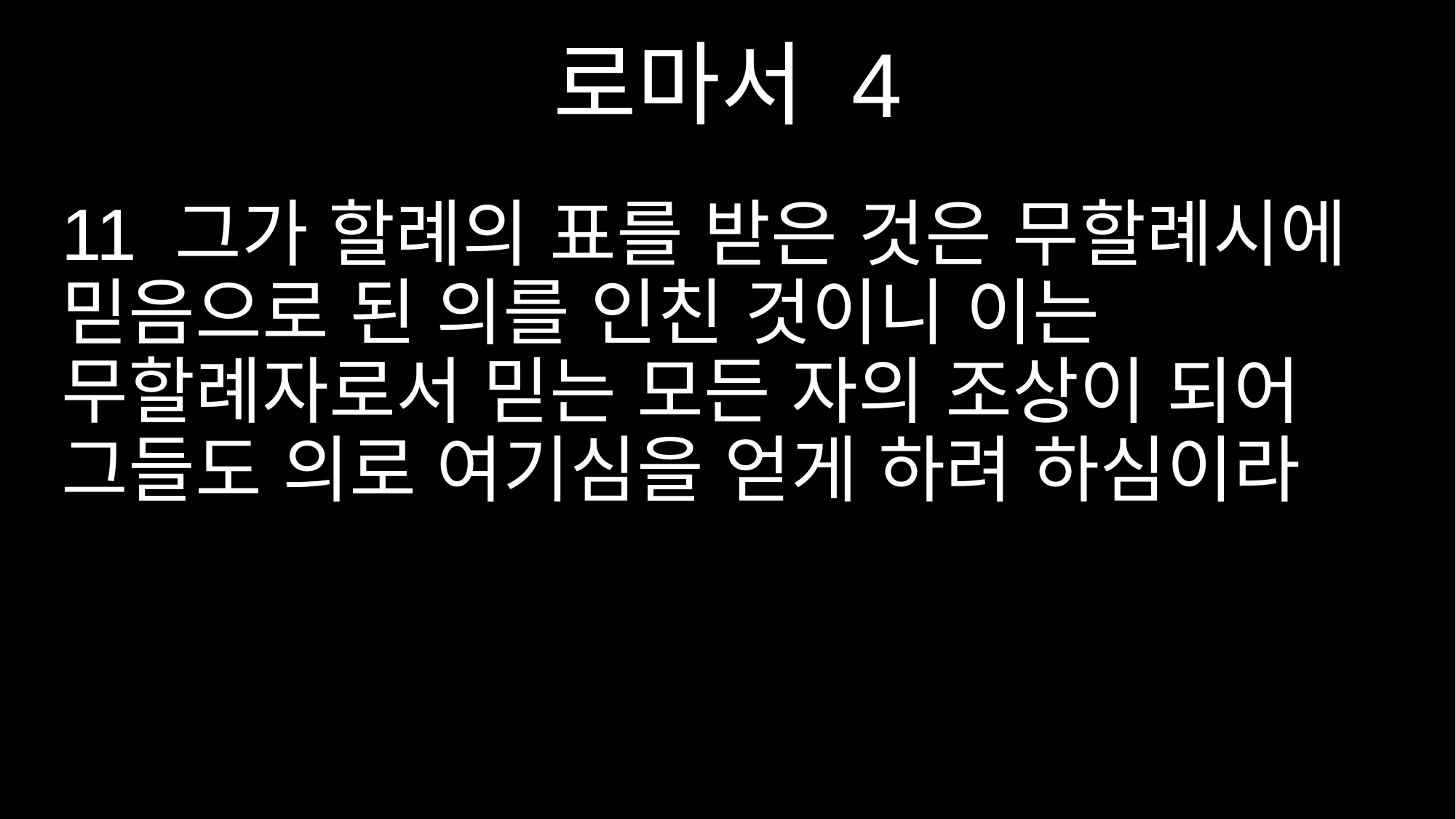

로마서 4
11 그가 할례의 표를 받은 것은 무할례시에 믿음으로 된 의를 인친 것이니 이는 무할례자로서 믿는 모든 자의 조상이 되어 그들도 의로 여기심을 얻게 하려 하심이라